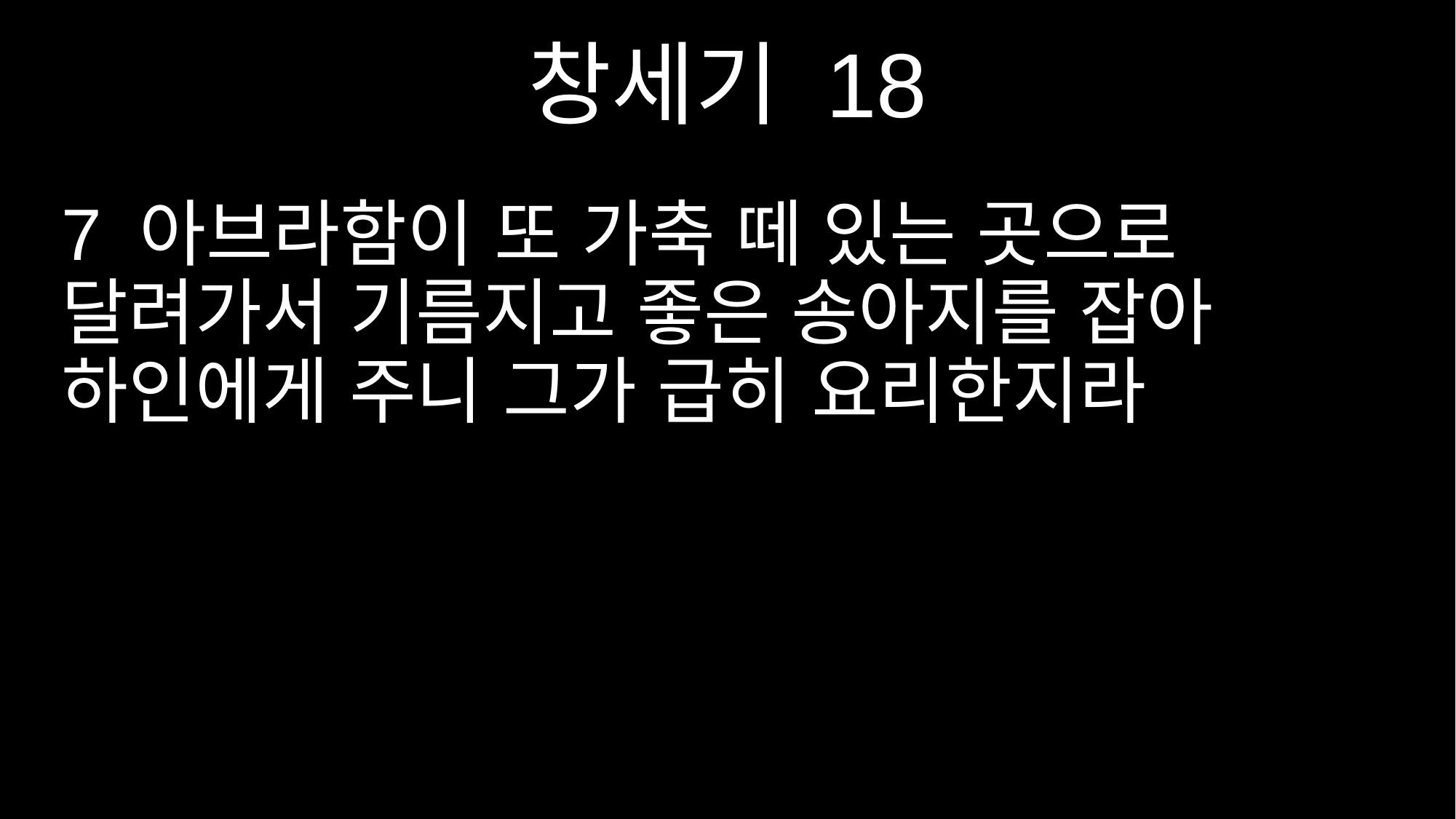

창세기 18
7 아브라함이 또 가축 떼 있는 곳으로 달려가서 기름지고 좋은 송아지를 잡아 하인에게 주니 그가 급히 요리한지라